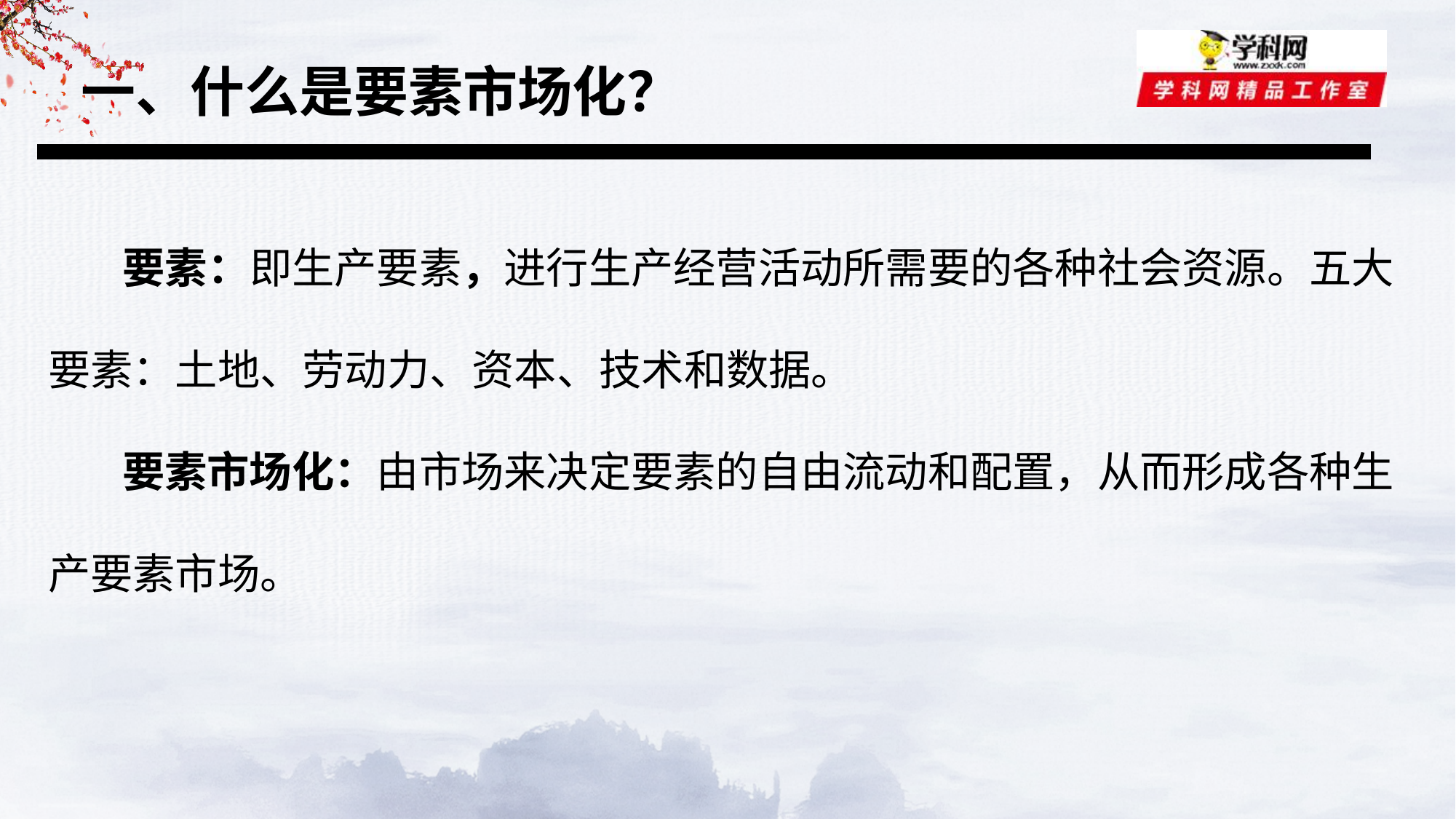

一、什么是要素市场化？

 要素：即生产要素，进行生产经营活动所需要的各种社会资源。五大要素：土地、劳动力、资本、技术和数据。
 要素市场化：由市场来决定要素的自由流动和配置，从而形成各种生产要素市场。